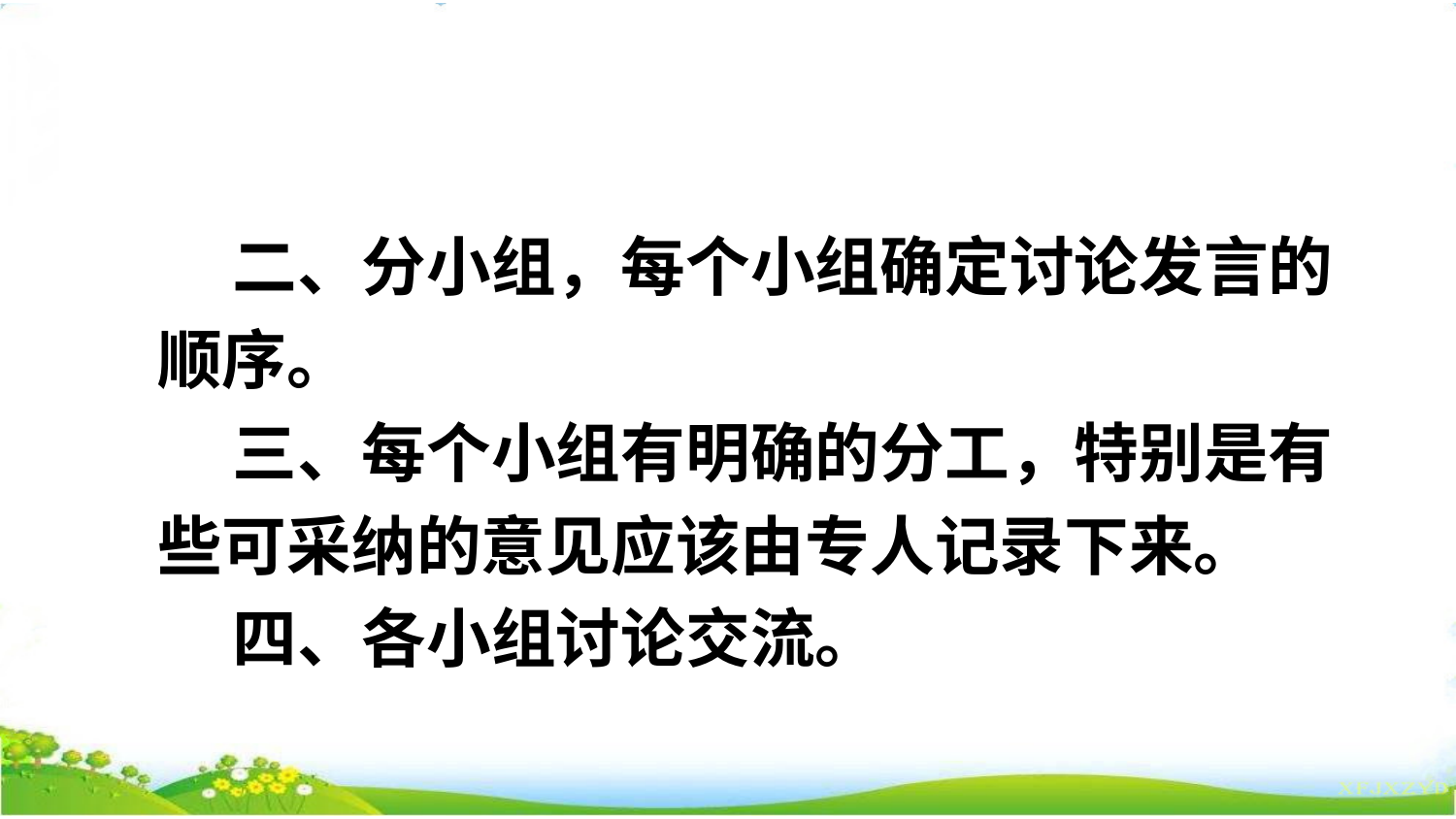

二、分小组，每个小组确定讨论发言的顺序。
    三、每个小组有明确的分工，特别是有些可采纳的意见应该由专人记录下来。
    四、各小组讨论交流。